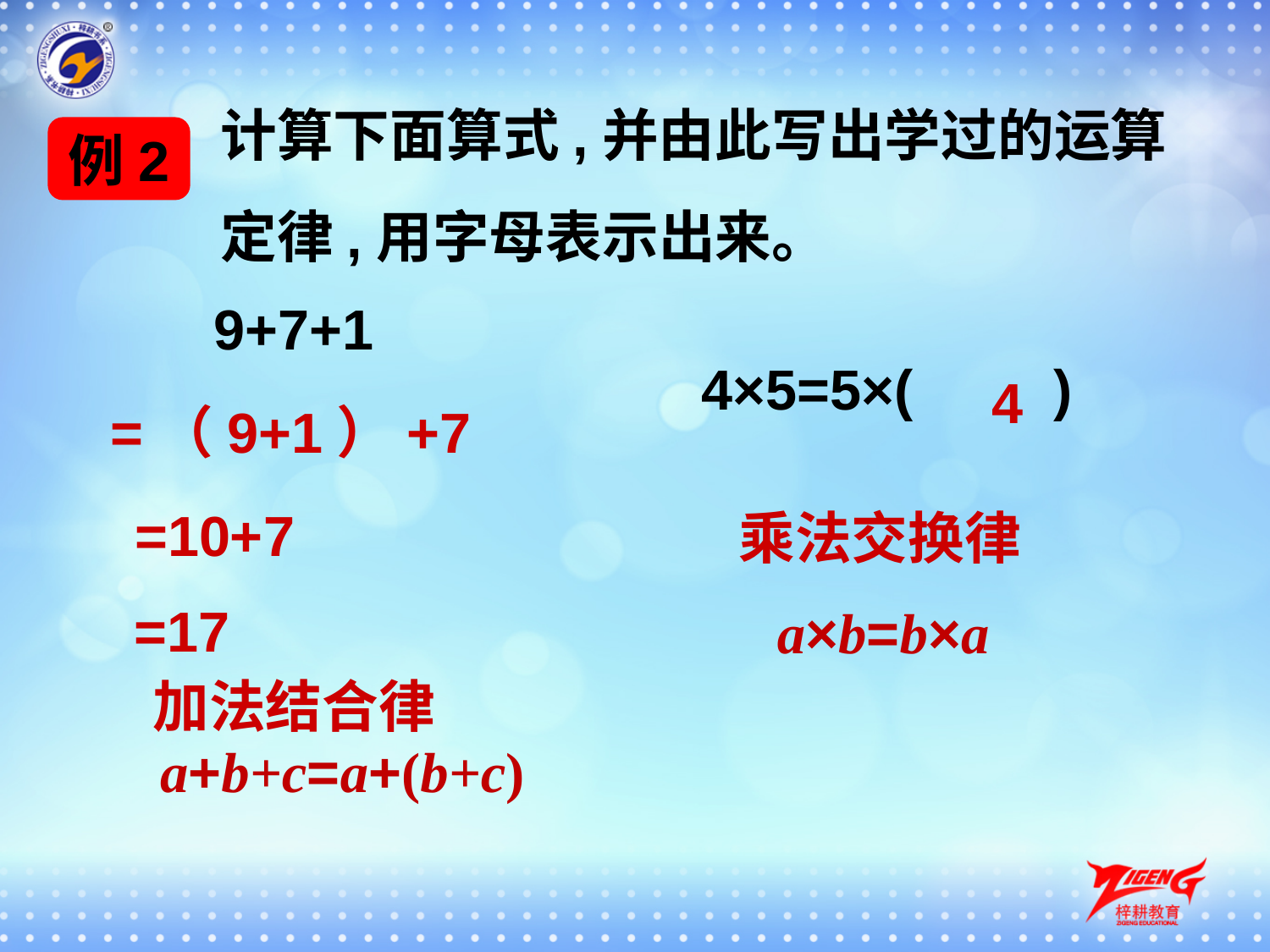

计算下面算式,并由此写出学过的运算
  定律,用字母表示出来。
例2
9+7+1
  4
4×5=5×(　　)
  =（9+1）+7
  =10+7
乘法交换律
  =17
a×b=b×a
加法结合律
a+b+c=a+(b+c)